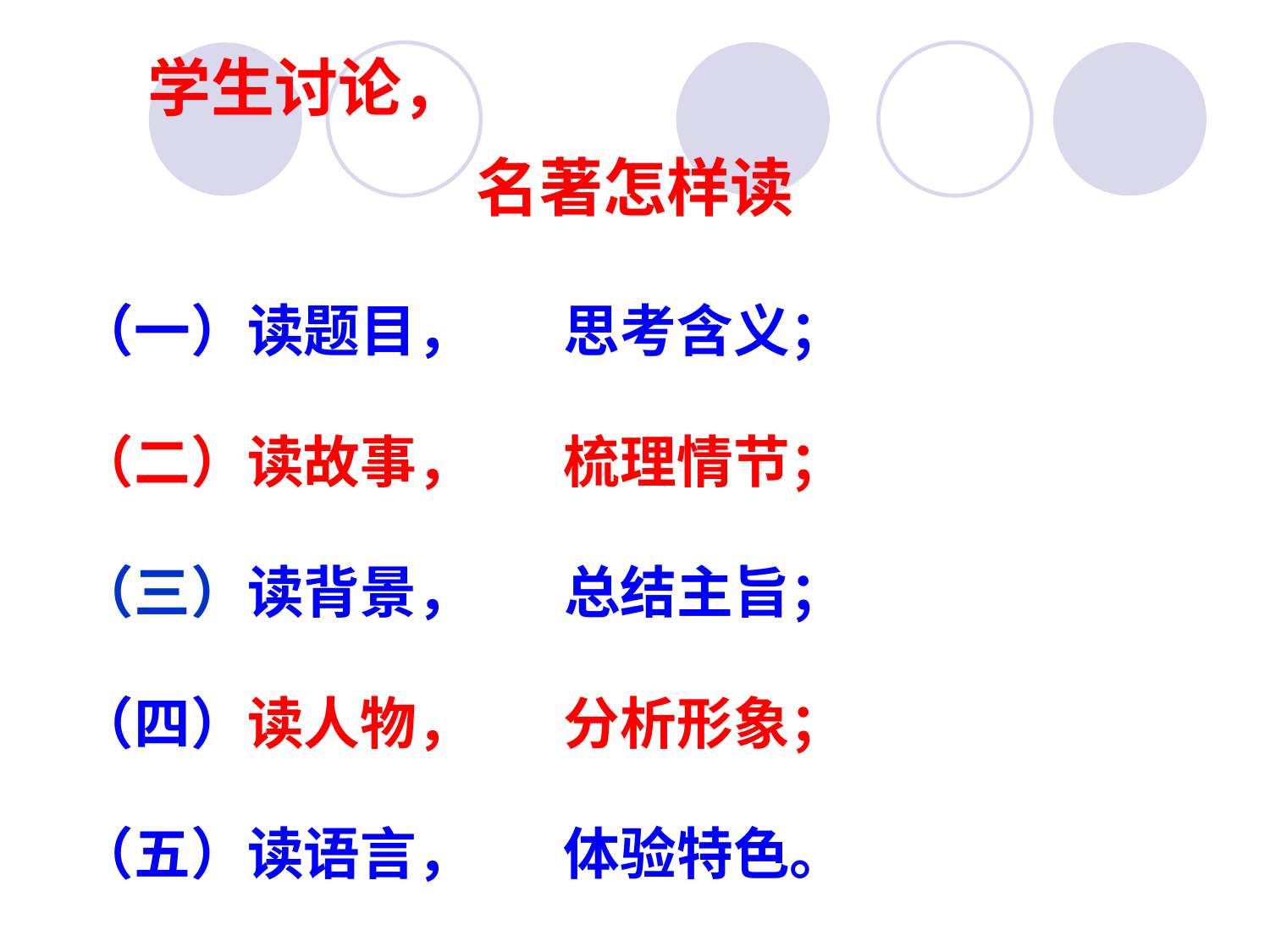

# 学生讨论，
名著怎样读

    （一）读题目，       思考含义；

    （二）读故事，       梳理情节；

    （三）读背景，       总结主旨；

    （四）读人物，       分析形象；

    （五）读语言，       体验特色。